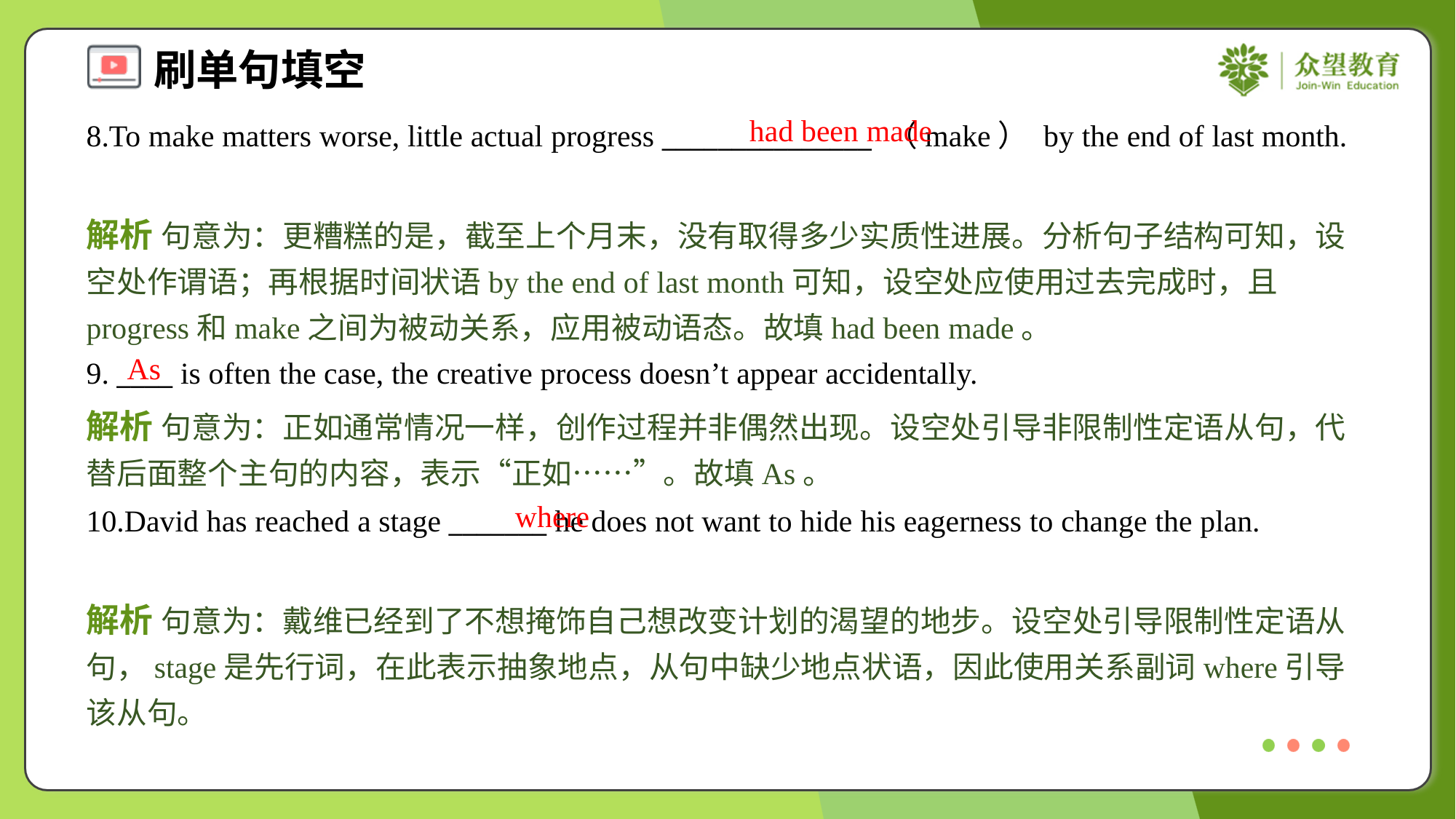

had been made
8.To make matters worse, little actual progress _______________ （make） by the end of last month.
解析 句意为：更糟糕的是，截至上个月末，没有取得多少实质性进展。分析句子结构可知，设空处作谓语；再根据时间状语by the end of last month可知，设空处应使用过去完成时，且progress和make之间为被动关系，应用被动语态。故填had been made。
As
9. ____ is often the case, the creative process doesn’t appear accidentally.
解析 句意为：正如通常情况一样，创作过程并非偶然出现。设空处引导非限制性定语从句，代替后面整个主句的内容，表示“正如……”。故填As。
where
10.David has reached a stage _______ he does not want to hide his eagerness to change the plan.
解析 句意为：戴维已经到了不想掩饰自己想改变计划的渴望的地步。设空处引导限制性定语从句，stage是先行词，在此表示抽象地点，从句中缺少地点状语，因此使用关系副词where引导该从句。